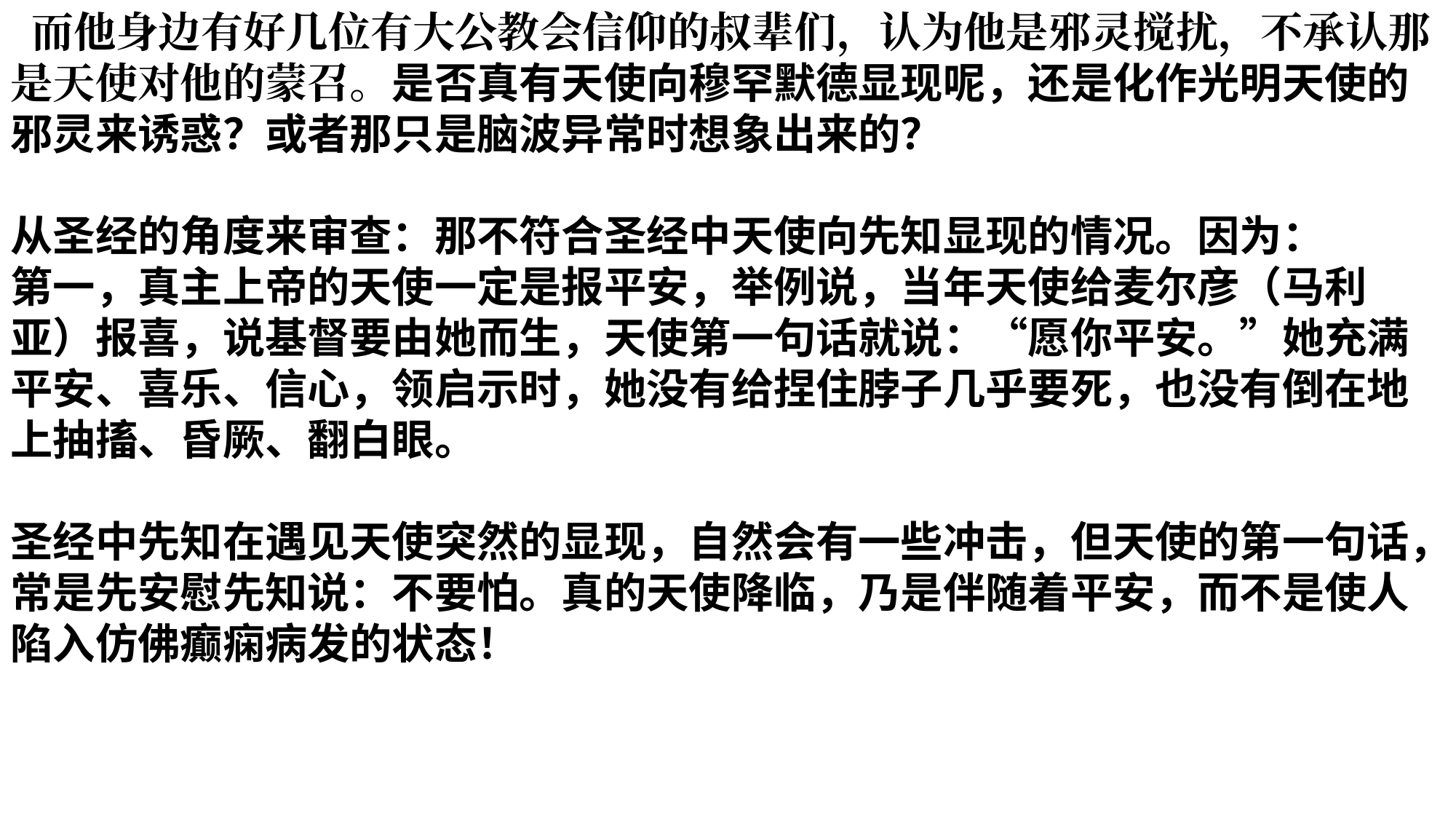

而他身边有好几位有大公教会信仰的叔辈们，认为他是邪灵搅扰，不承认那是天使对他的蒙召。是否真有天使向穆罕默德显现呢，还是化作光明天使的邪灵来诱惑？或者那只是脑波异常时想象出来的？

从圣经的角度来审查：那不符合圣经中天使向先知显现的情况。因为：
第一，真主上帝的天使一定是报平安，举例说，当年天使给麦尔彦（马利亚）报喜，说基督要由她而生，天使第一句话就说：“愿你平安。”她充满平安、喜乐、信心，领启示时，她没有给捏住脖子几乎要死，也没有倒在地上抽搐、昏厥、翻白眼。

圣经中先知在遇见天使突然的显现，自然会有一些冲击，但天使的第一句话，常是先安慰先知说：不要怕。真的天使降临，乃是伴随着平安，而不是使人陷入仿佛癫痫病发的状态！